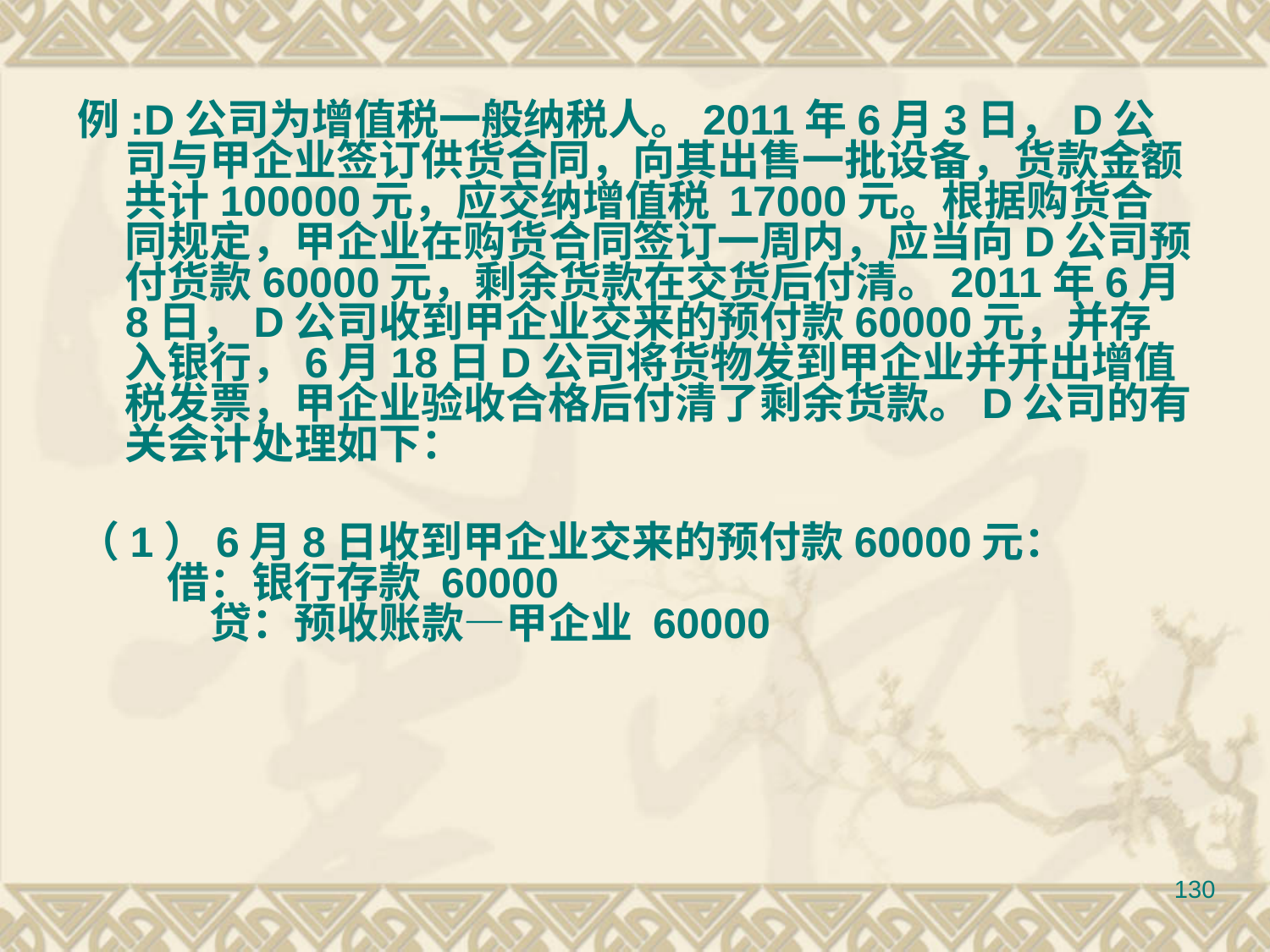

例:D公司为增值税一般纳税人。2011年6月3日，D公司与甲企业签订供货合同，向其出售一批设备，货款金额共计100000元，应交纳增值税 17000元。根据购货合同规定，甲企业在购货合同签订一周内，应当向D公司预付货款60000元，剩余货款在交货后付清。2011年6月8日，D公司收到甲企业交来的预付款60000元，并存入银行，6月18日D公司将货物发到甲企业并开出增值税发票，甲企业验收合格后付清了剩余货款。D公司的有关会计处理如下：

（1）6月8日收到甲企业交来的预付款60000元：
　借：银行存款 60000
　　贷：预收账款—甲企业 60000
130